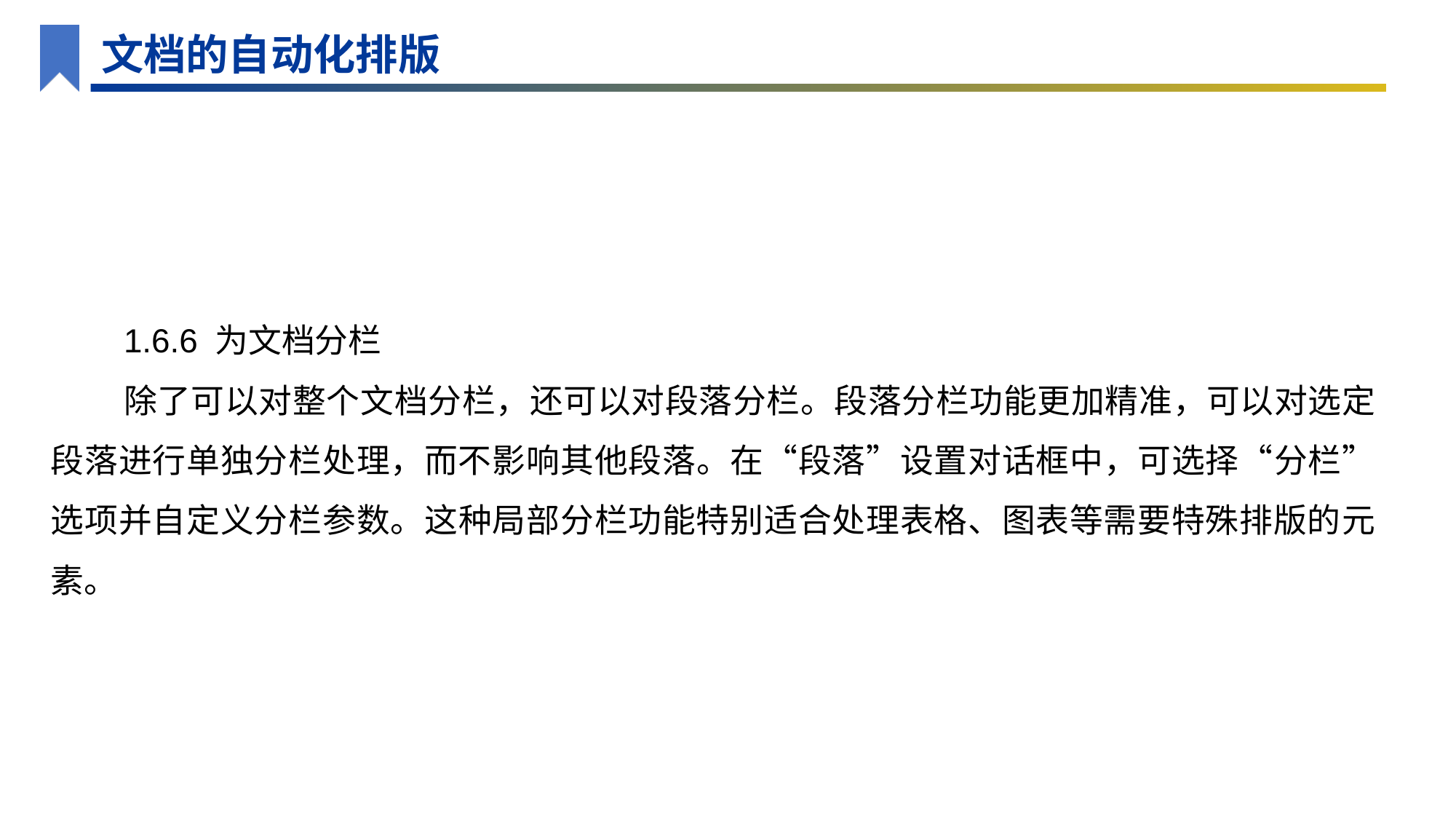

文档的自动化排版
1.6.6 为文档分栏
除了可以对整个文档分栏，还可以对段落分栏。段落分栏功能更加精准，可以对选定段落进行单独分栏处理，而不影响其他段落。在“段落”设置对话框中，可选择“分栏”选项并自定义分栏参数。这种局部分栏功能特别适合处理表格、图表等需要特殊排版的元素。